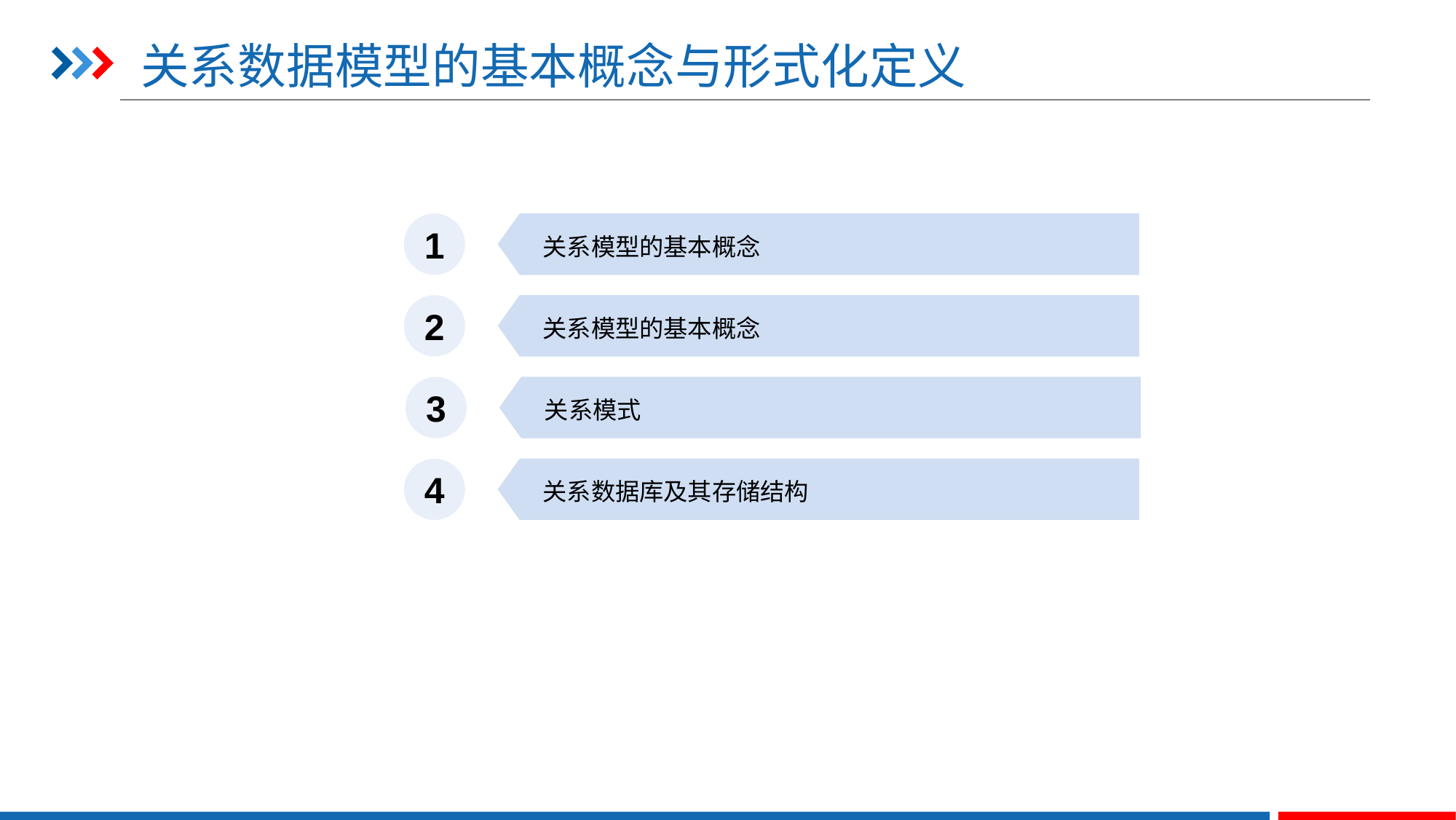

# 关系数据模型的基本概念与形式化定义
1

关系模型的基本概念
2

关系模型的基本概念
3

关系模式
4

关系数据库及其存储结构